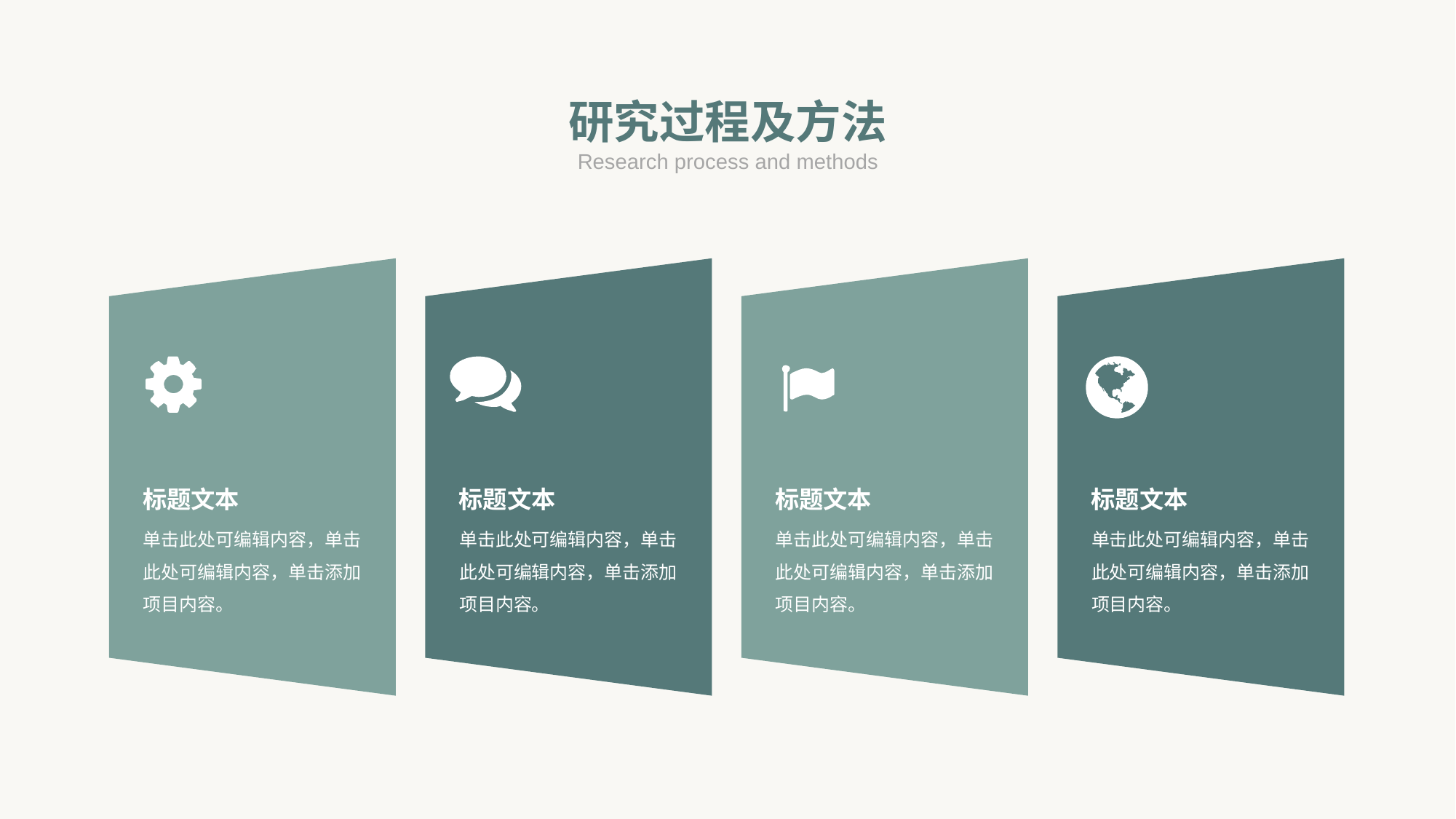

研究过程及方法
Research process and methods

标题文本
标题文本
标题文本
标题文本
单击此处可编辑内容，单击此处可编辑内容，单击添加项目内容。
单击此处可编辑内容，单击此处可编辑内容，单击添加项目内容。
单击此处可编辑内容，单击此处可编辑内容，单击添加项目内容。
单击此处可编辑内容，单击此处可编辑内容，单击添加项目内容。